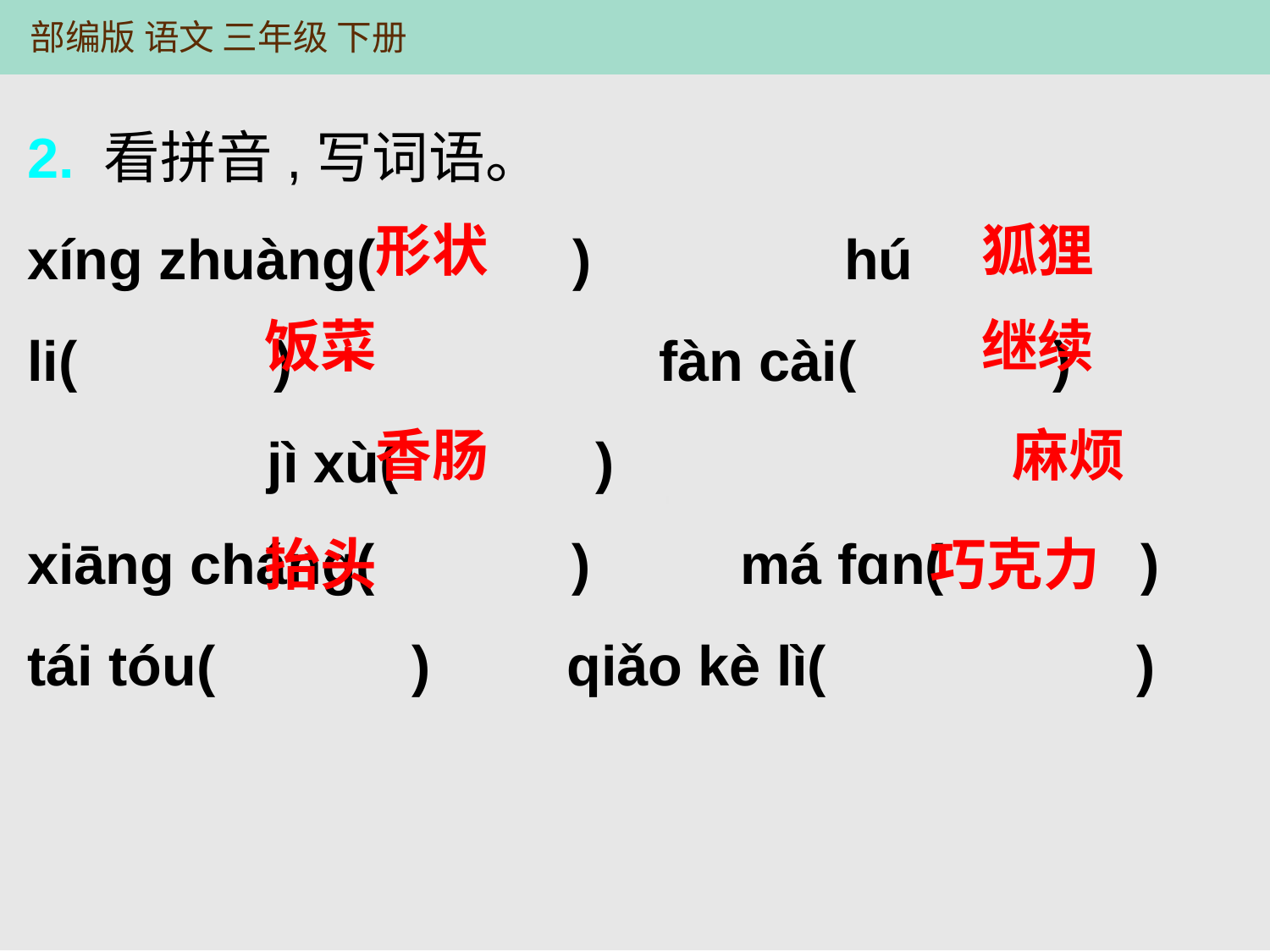

2. 看拼音,写词语。
xínɡ zhuànɡ(　　　)　　　　hú li(　　　)　　　　　　fàn cài(　　　)　　　　　　jì xù(　　　)
xiānɡ chánɡ(　　　)	     má fɑn(　　　)
tái tóu(　　　)	  qiǎo kè lì(　　　　　)
形状
狐狸
饭菜
继续
香肠
麻烦
抬头
巧克力